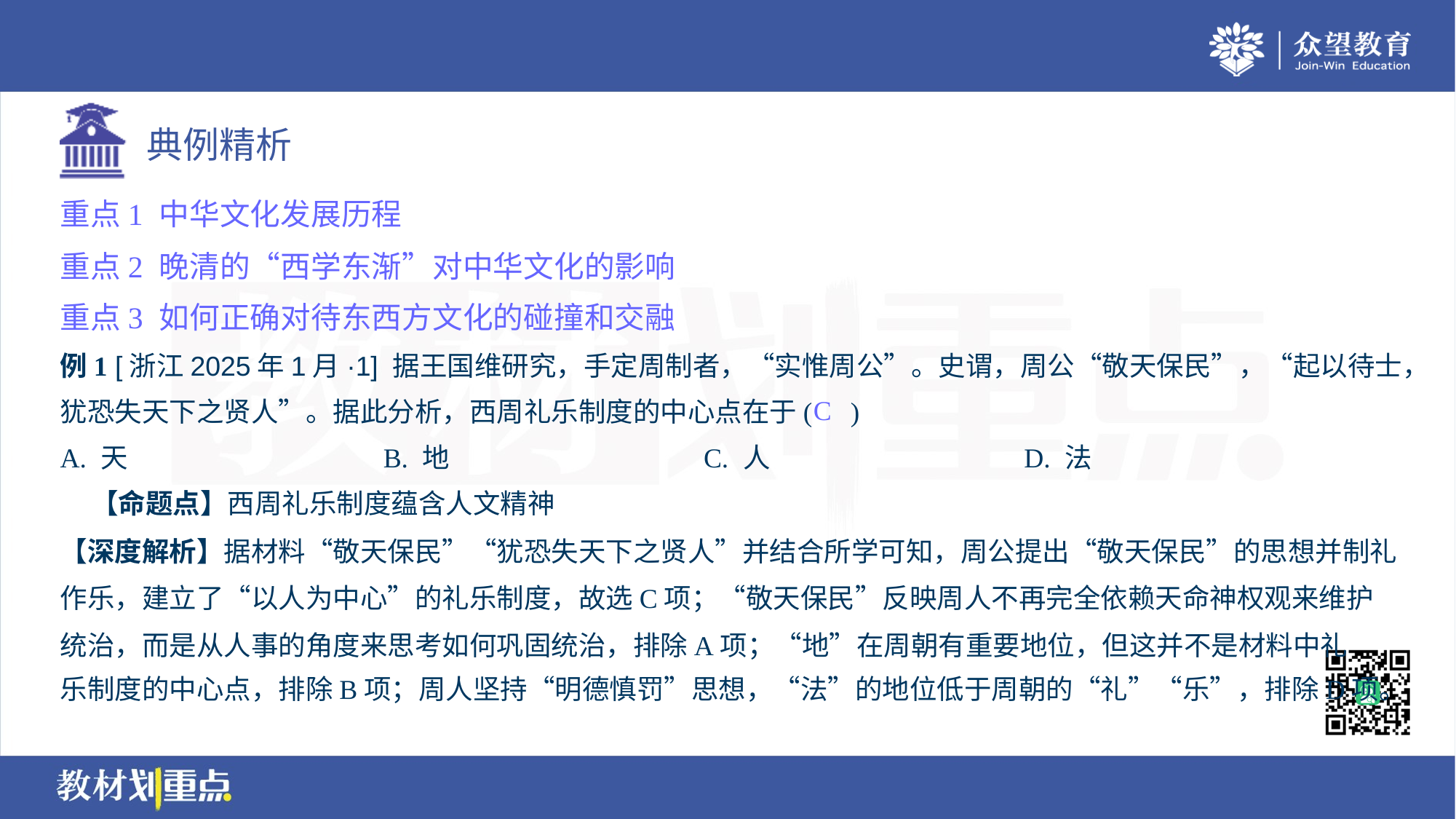

重点1 中华文化发展历程
重点2 晚清的“西学东渐”对中华文化的影响
重点3 如何正确对待东西方文化的碰撞和交融
例1 [浙江2025年1月·1] 据王国维研究，手定周制者，“实惟周公”。史谓，周公“敬天保民”，“起以待士，
犹恐失天下之贤人”。据此分析，西周礼乐制度的中心点在于(     )
C
A. 天	B. 地	C. 人	D. 法
    【命题点】西周礼乐制度蕴含人文精神
【深度解析】据材料“敬天保民”“犹恐失天下之贤人”并结合所学可知，周公提出“敬天保民”的思想并制礼
作乐，建立了“以人为中心”的礼乐制度，故选C项；“敬天保民”反映周人不再完全依赖天命神权观来维护
统治，而是从人事的角度来思考如何巩固统治，排除A项；“地”在周朝有重要地位，但这并不是材料中礼
乐制度的中心点，排除B项；周人坚持“明德慎罚”思想，“法”的地位低于周朝的“礼”“乐”，排除D项。